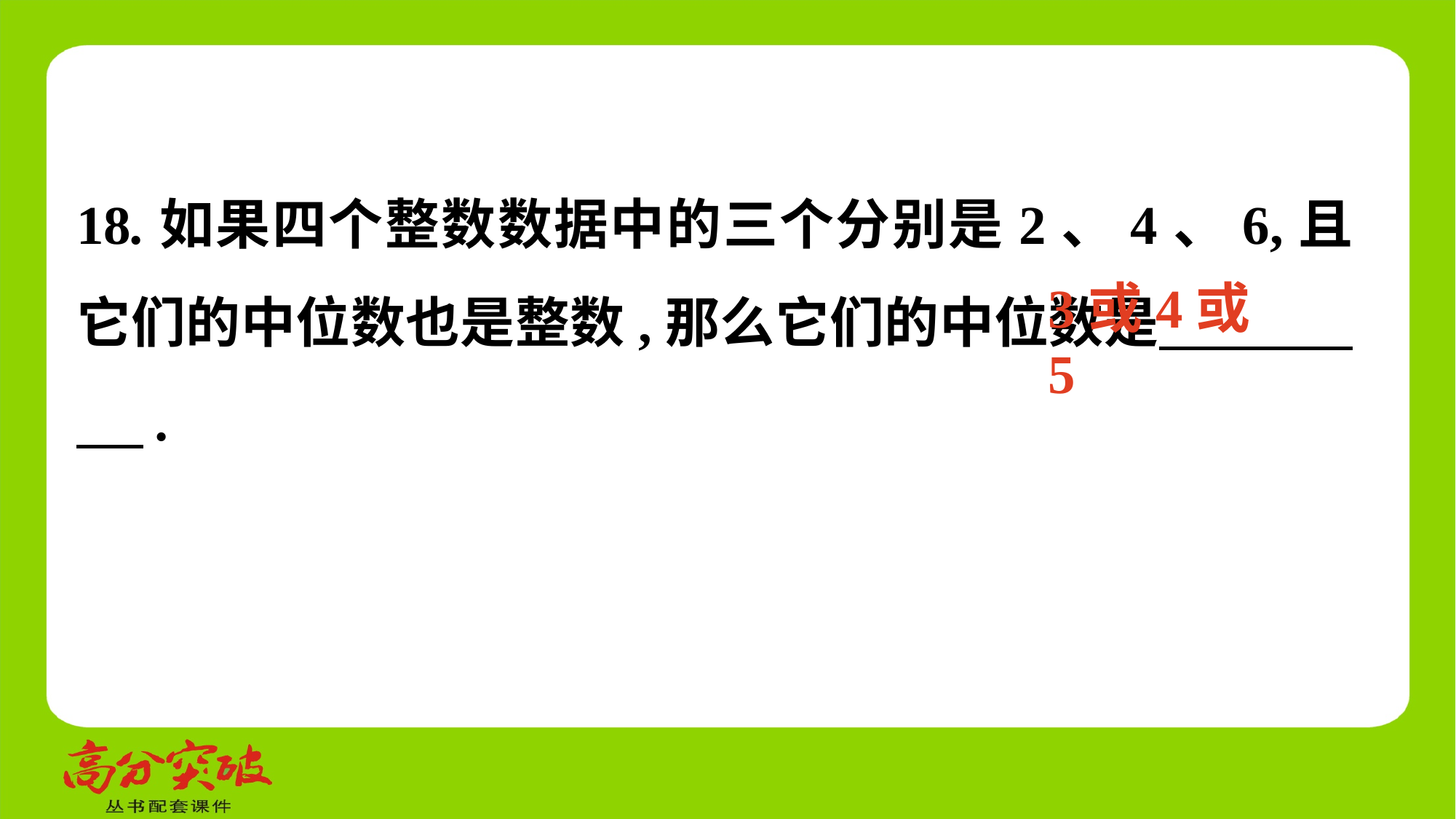

18.如果四个整数数据中的三个分别是2、4、6,且它们的中位数也是整数,那么它们的中位数是　             　.
3或4或5